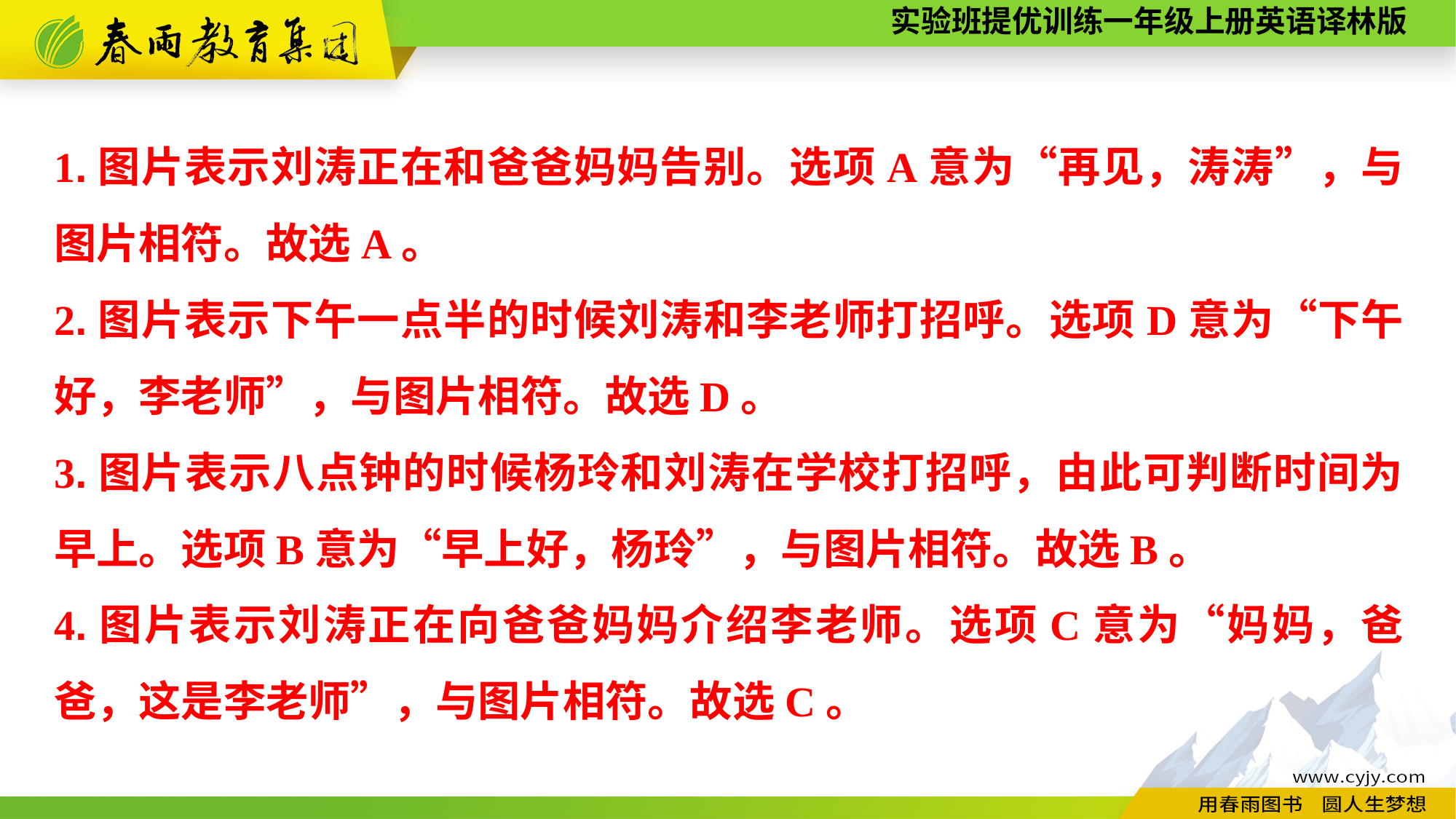

1.图片表示刘涛正在和爸爸妈妈告别。选项A意为“再见，涛涛”，与图片相符。故选A。
2.图片表示下午一点半的时候刘涛和李老师打招呼。选项D意为“下午好，李老师”，与图片相符。故选D。
3.图片表示八点钟的时候杨玲和刘涛在学校打招呼，由此可判断时间为早上。选项B意为“早上好，杨玲”，与图片相符。故选B。
4.图片表示刘涛正在向爸爸妈妈介绍李老师。选项C意为“妈妈，爸爸，这是李老师”，与图片相符。故选C。